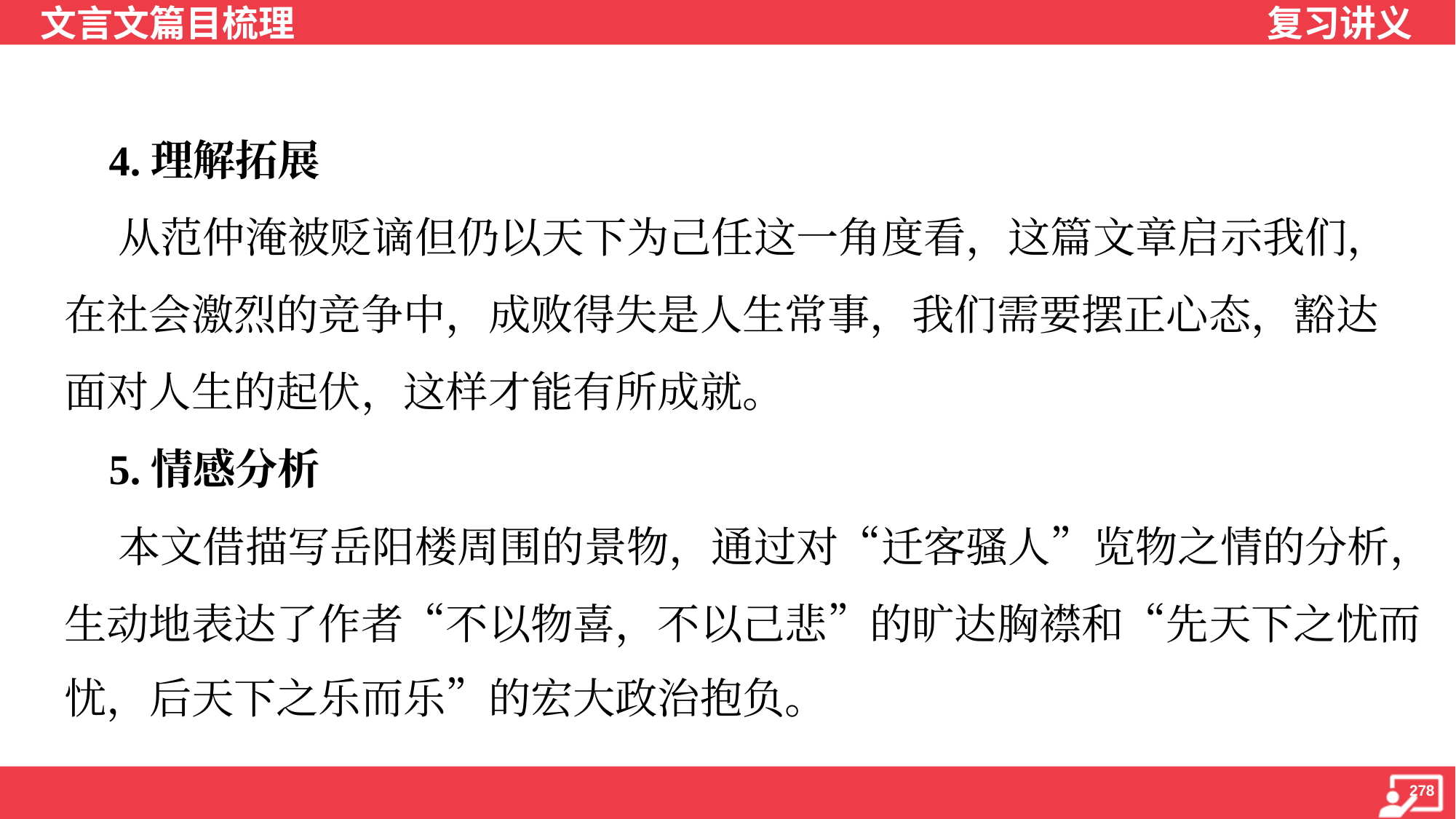

4.理解拓展
    从范仲淹被贬谪但仍以天下为己任这一角度看，这篇文章启示我们，
在社会激烈的竞争中，成败得失是人生常事，我们需要摆正心态，豁达
面对人生的起伏，这样才能有所成就。
    5.情感分析
    本文借描写岳阳楼周围的景物，通过对“迁客骚人”览物之情的分析，
生动地表达了作者“不以物喜，不以己悲”的旷达胸襟和“先天下之忧而
忧，后天下之乐而乐”的宏大政治抱负。